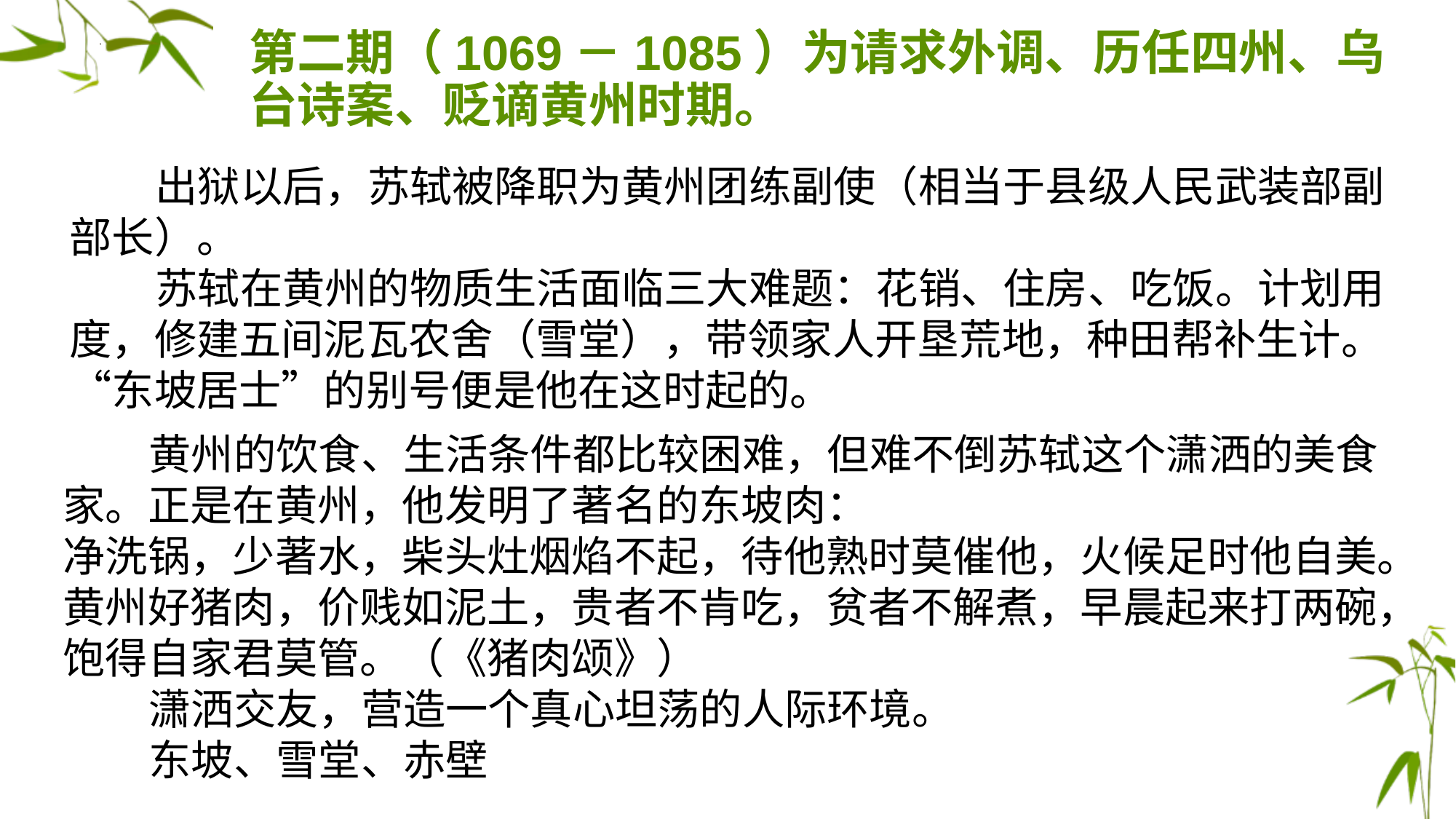

第二期（1069－1085）为请求外调、历任四州、乌台诗案、贬谪黄州时期。
        出狱以后，苏轼被降职为黄州团练副使（相当于县级人民武装部副部长）。
        苏轼在黄州的物质生活面临三大难题：花销、住房、吃饭。计划用度，修建五间泥瓦农舍（雪堂），带领家人开垦荒地，种田帮补生计。“东坡居士”的别号便是他在这时起的。
        黄州的饮食、生活条件都比较困难，但难不倒苏轼这个潇洒的美食家。正是在黄州，他发明了著名的东坡肉：
净洗锅，少著水，柴头灶烟焰不起，待他熟时莫催他，火候足时他自美。黄州好猪肉，价贱如泥土，贵者不肯吃，贫者不解煮，早晨起来打两碗，饱得自家君莫管。（《猪肉颂》）
        潇洒交友，营造一个真心坦荡的人际环境。
        东坡、雪堂、赤壁